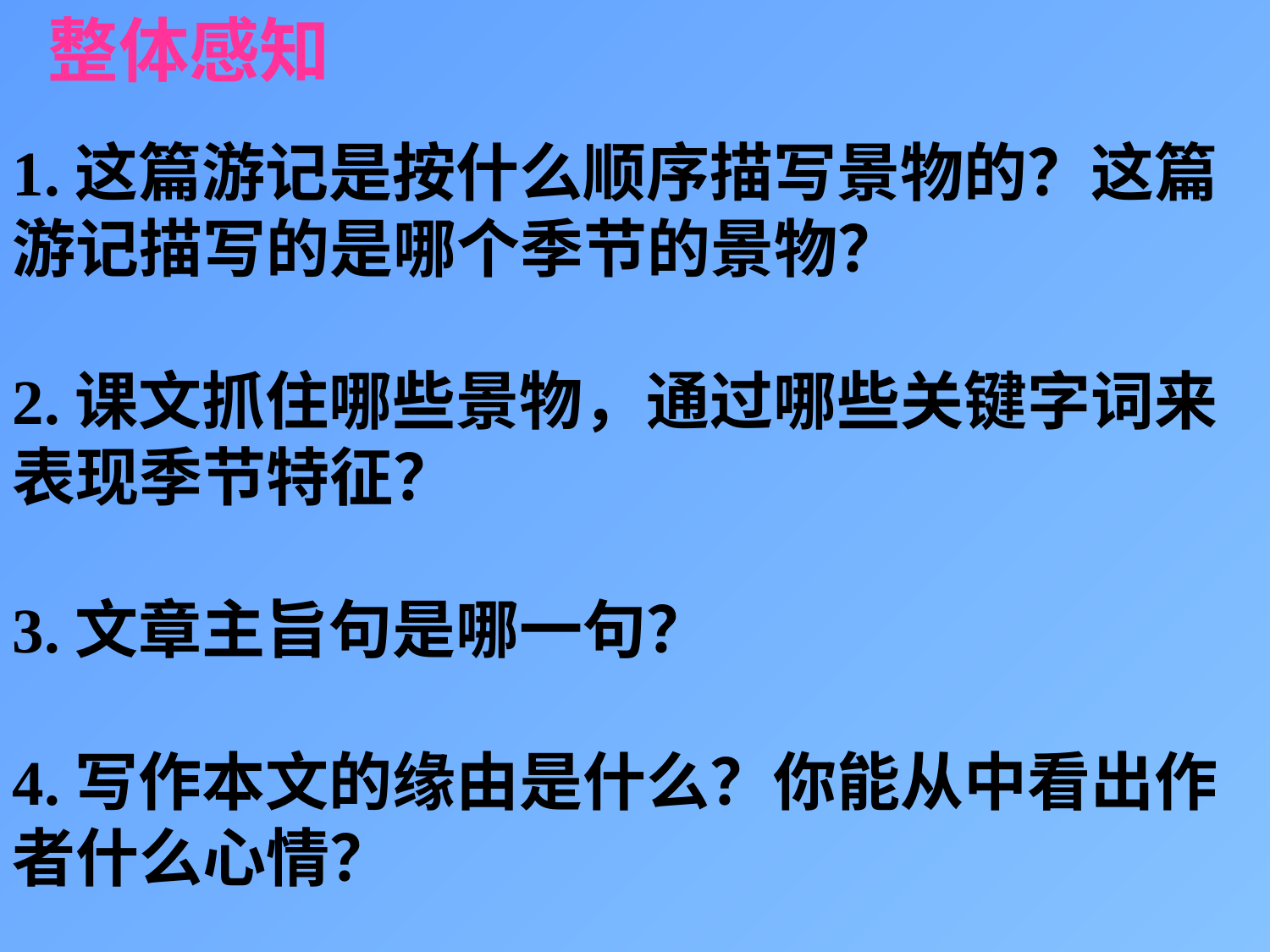

整体感知
1.这篇游记是按什么顺序描写景物的？这篇游记描写的是哪个季节的景物？

2.课文抓住哪些景物，通过哪些关键字词来表现季节特征？

3.文章主旨句是哪一句？

4.写作本文的缘由是什么？你能从中看出作者什么心情？